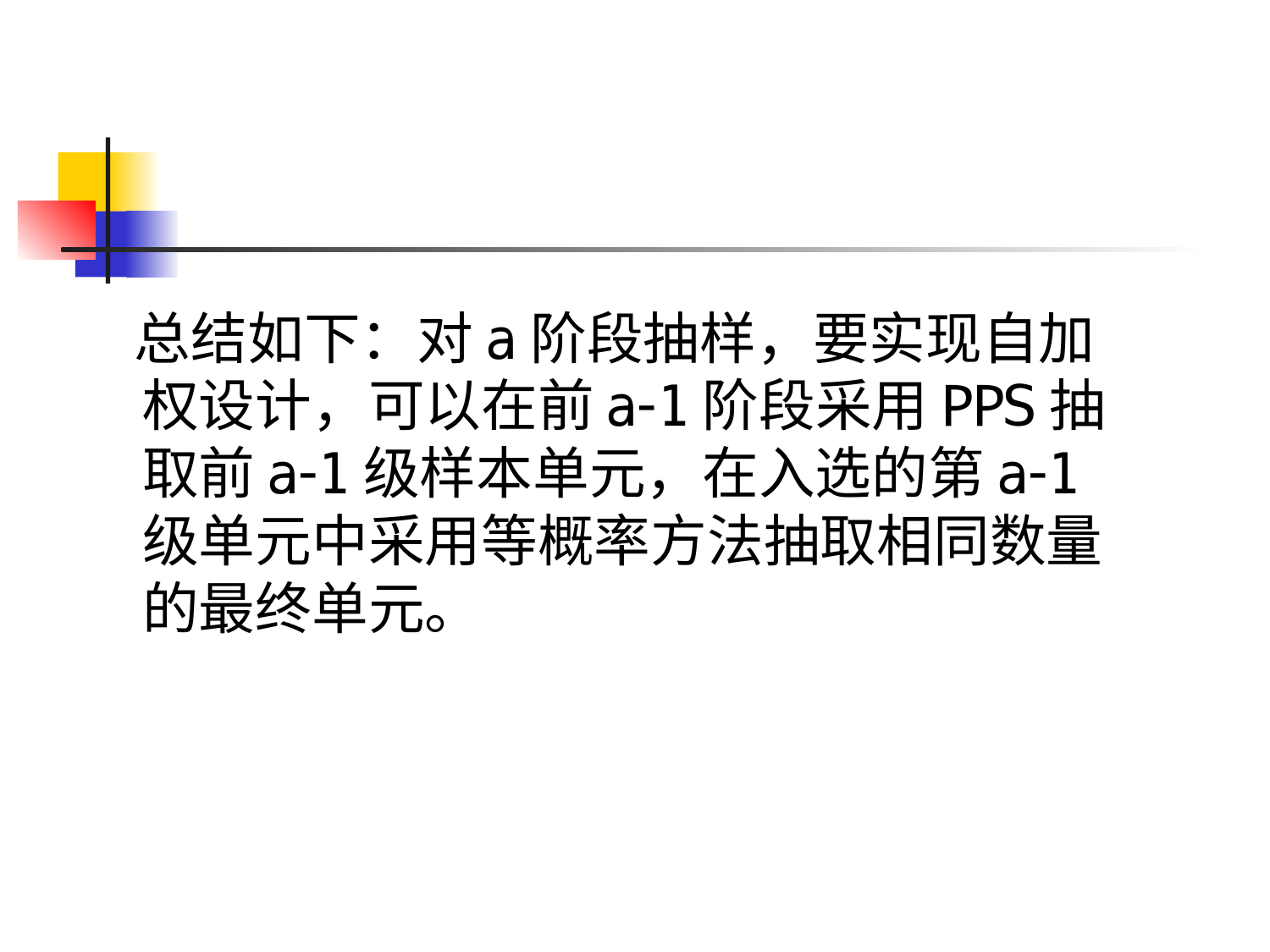

总结如下：对a阶段抽样，要实现自加权设计，可以在前a-1阶段采用PPS抽取前a-1级样本单元，在入选的第a-1级单元中采用等概率方法抽取相同数量的最终单元。